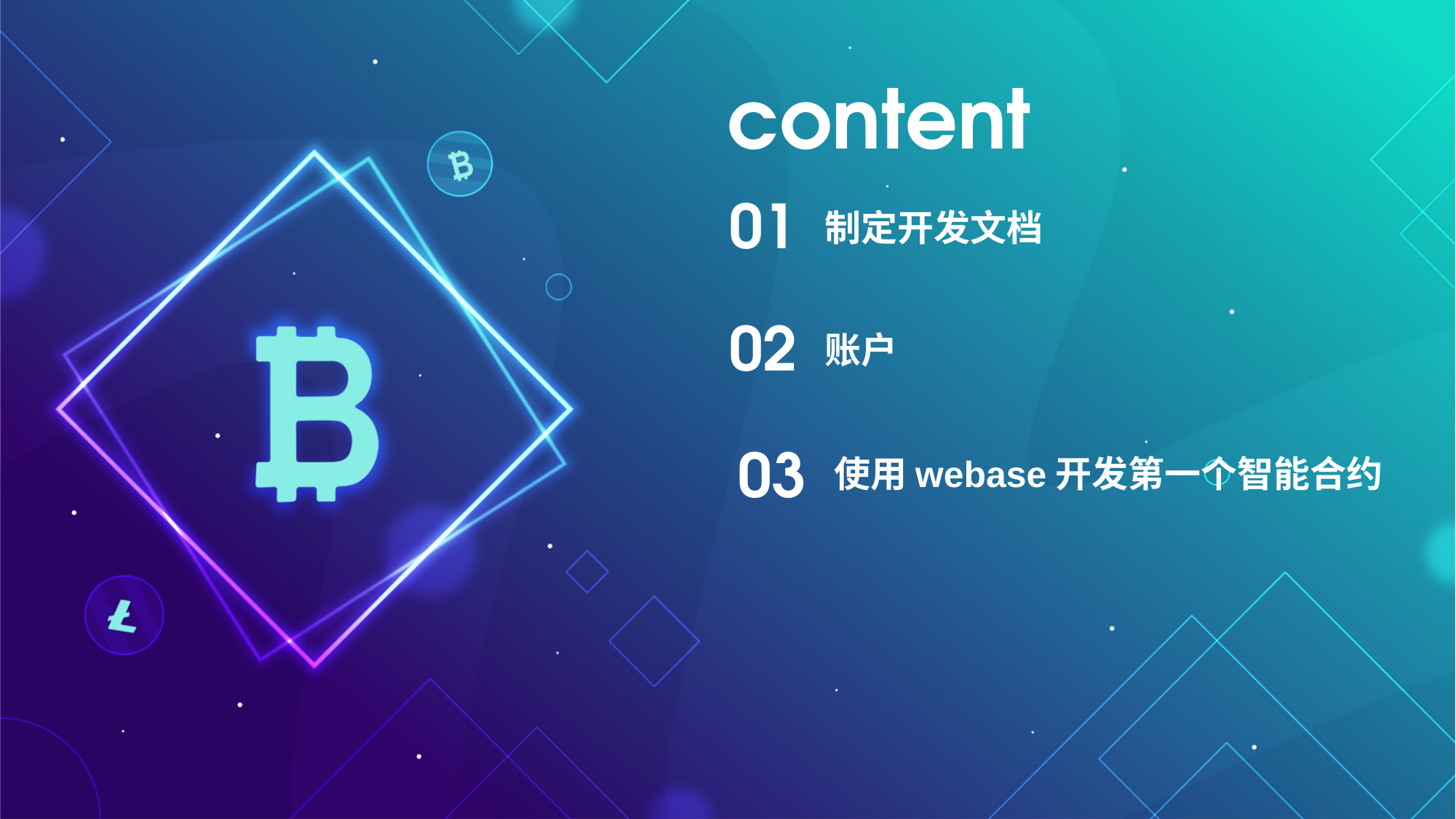

content
01
制定开发文档
02
账户
03
使用webase开发第一个智能合约